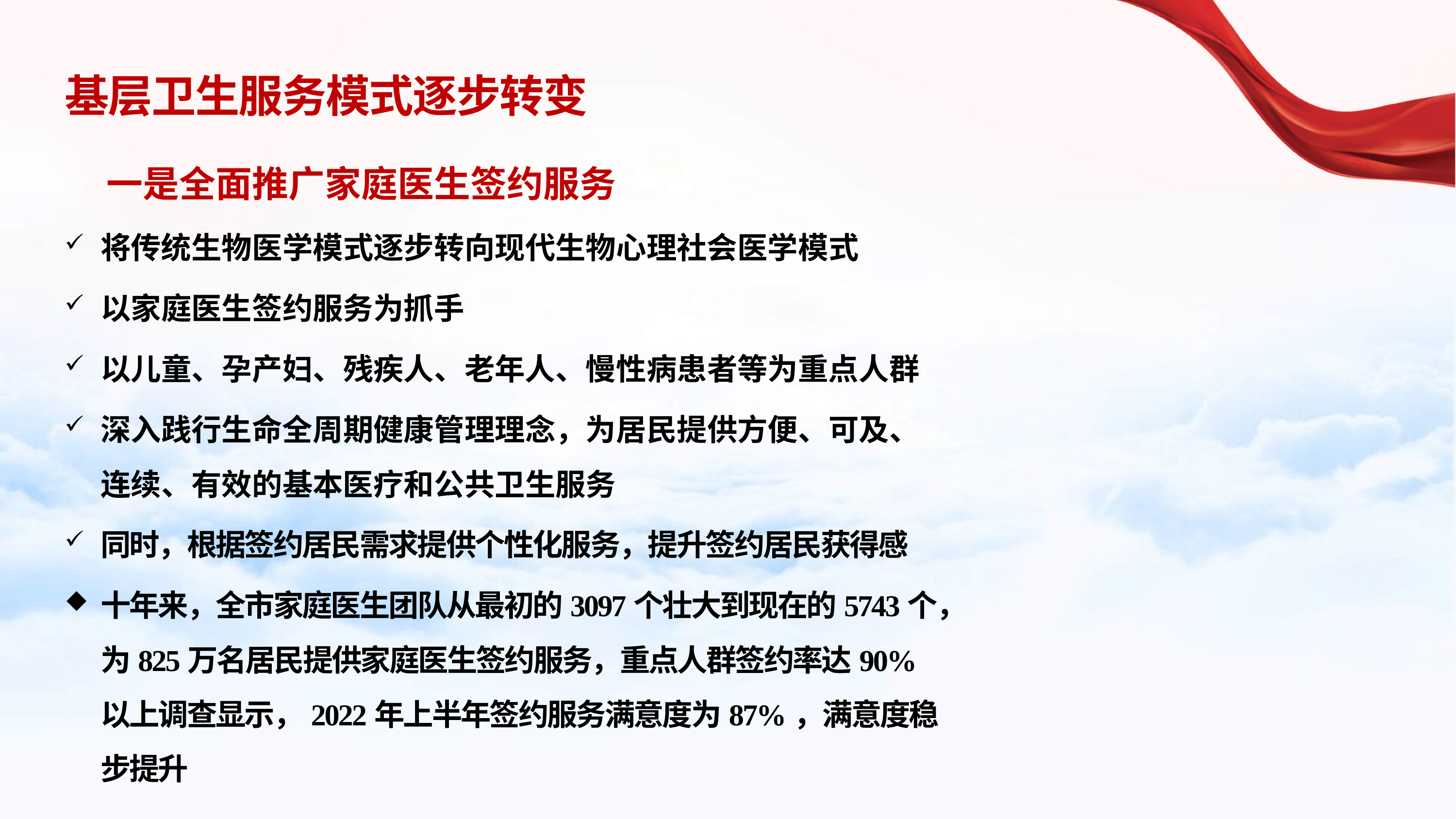

# 基层卫生服务模式逐步转变
    一是全面推广家庭医生签约服务
将传统生物医学模式逐步转向现代生物心理社会医学模式
以家庭医生签约服务为抓手
以儿童、孕产妇、残疾人、老年人、慢性病患者等为重点人群
深入践行生命全周期健康管理理念，为居民提供方便、可及、连续、有效的基本医疗和公共卫生服务
同时，根据签约居民需求提供个性化服务，提升签约居民获得感
十年来，全市家庭医生团队从最初的3097个壮大到现在的5743个，为825万名居民提供家庭医生签约服务，重点人群签约率达90%以上调查显示，2022年上半年签约服务满意度为87%，满意度稳步提升